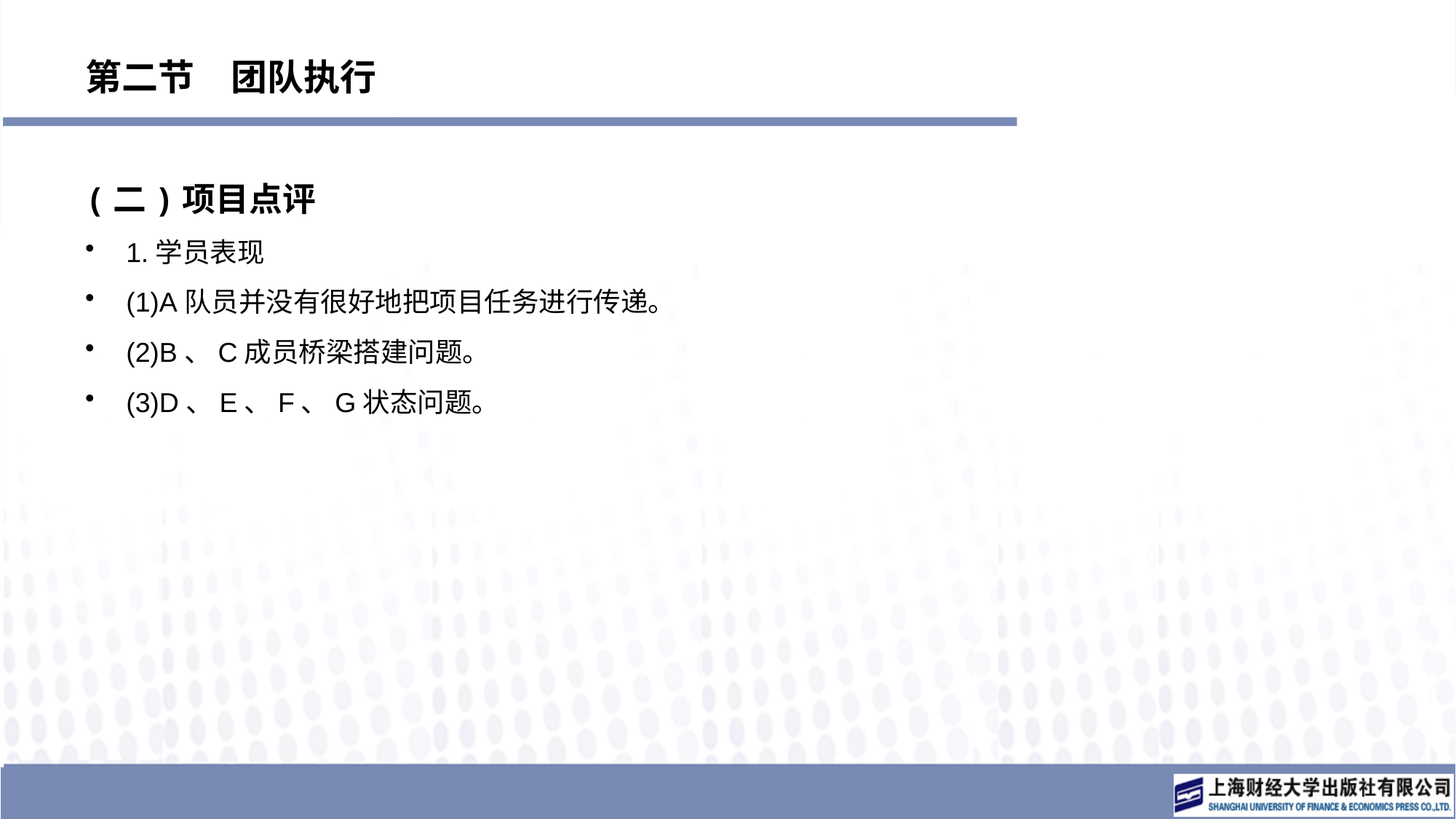

# 第二节　团队执行
(二)项目点评
1.学员表现
(1)A队员并没有很好地把项目任务进行传递。
(2)B、C成员桥梁搭建问题。
(3)D、E、F、G状态问题。